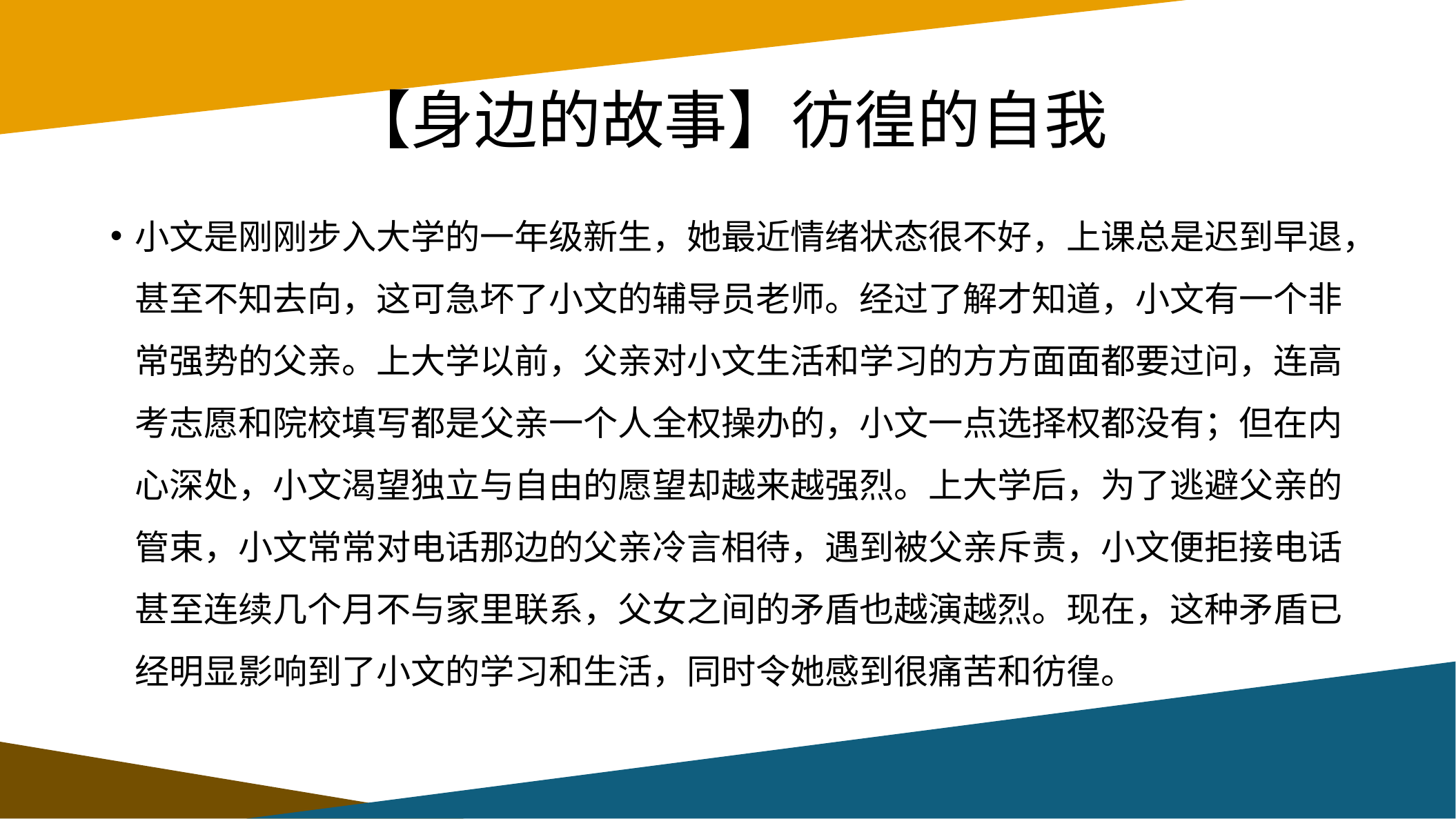

# 【身边的故事】彷徨的自我
小文是刚刚步入大学的一年级新生，她最近情绪状态很不好，上课总是迟到早退，甚至不知去向，这可急坏了小文的辅导员老师。经过了解才知道，小文有一个非常强势的父亲。上大学以前，父亲对小文生活和学习的方方面面都要过问，连高考志愿和院校填写都是父亲一个人全权操办的，小文一点选择权都没有；但在内心深处，小文渴望独立与自由的愿望却越来越强烈。上大学后，为了逃避父亲的管束，小文常常对电话那边的父亲冷言相待，遇到被父亲斥责，小文便拒接电话甚至连续几个月不与家里联系，父女之间的矛盾也越演越烈。现在，这种矛盾已经明显影响到了小文的学习和生活，同时令她感到很痛苦和彷徨。